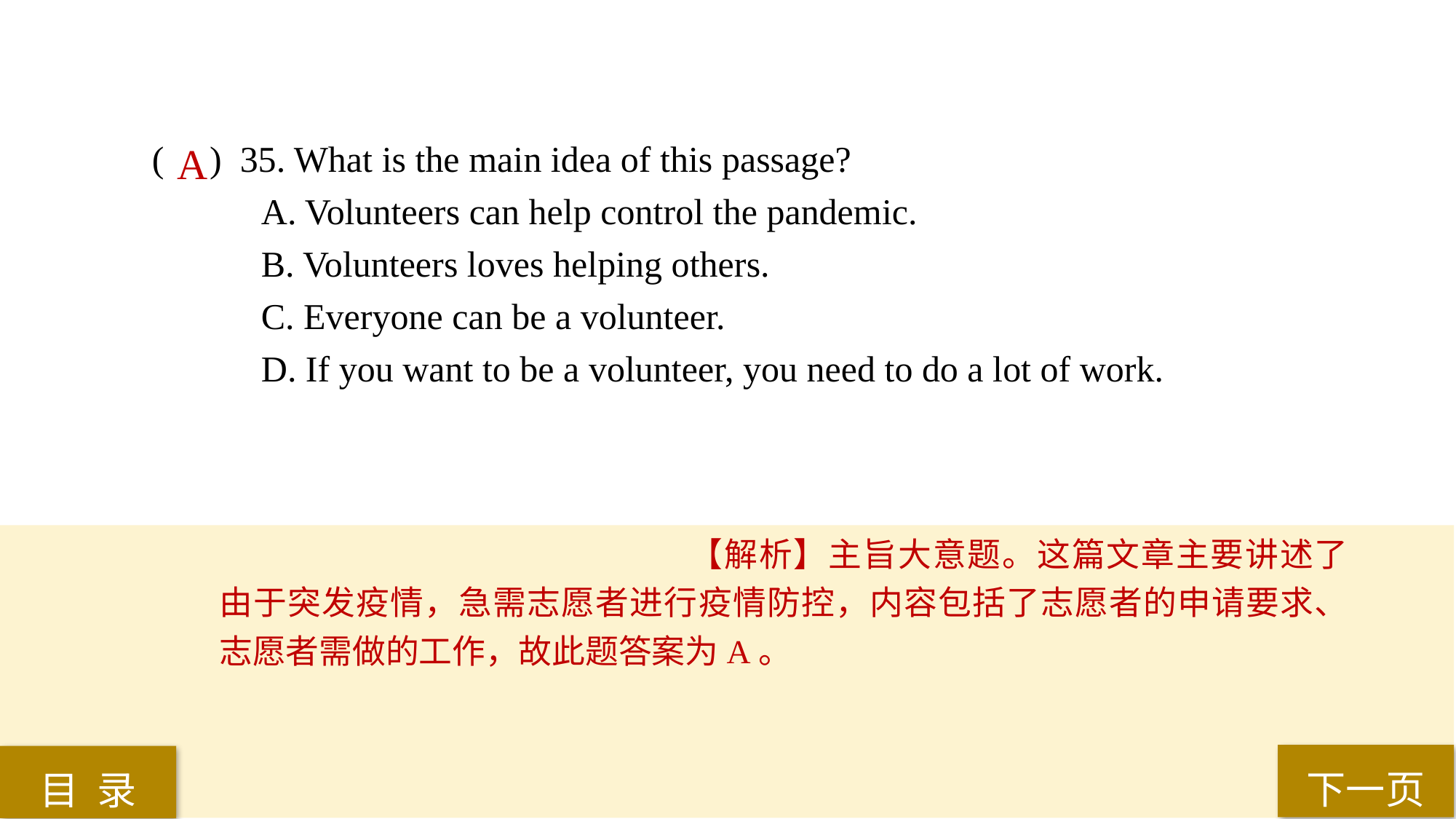

(     )  35. What is the main idea of this passage?
A. Volunteers can help control the pandemic.
B. Volunteers loves helping others.
C. Everyone can be a volunteer.
D. If you want to be a volunteer, you need to do a lot of work.
A
【解析】主旨大意题。这篇文章主要讲述了由于突发疫情，急需志愿者进行疫情防控，内容包括了志愿者的申请要求、志愿者需做的工作，故此题答案为A。